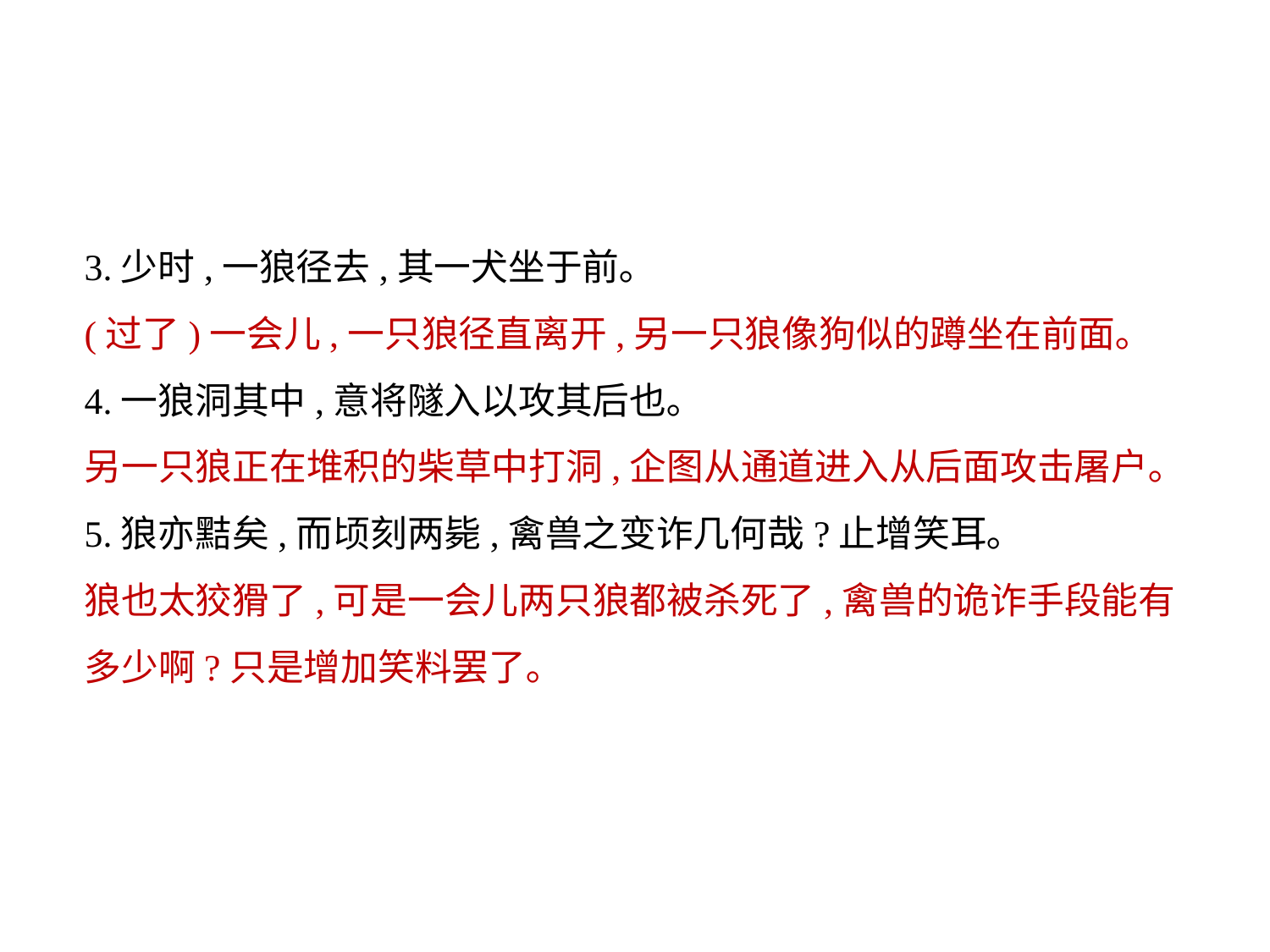

3.少时,一狼径去,其一犬坐于前｡
(过了)一会儿,一只狼径直离开,另一只狼像狗似的蹲坐在前面｡
4.一狼洞其中,意将隧入以攻其后也｡
另一只狼正在堆积的柴草中打洞,企图从通道进入从后面攻击屠户｡
5.狼亦黠矣,而顷刻两毙,禽兽之变诈几何哉?止增笑耳｡
狼也太狡猾了,可是一会儿两只狼都被杀死了,禽兽的诡诈手段能有多少啊?只是增加笑料罢了｡